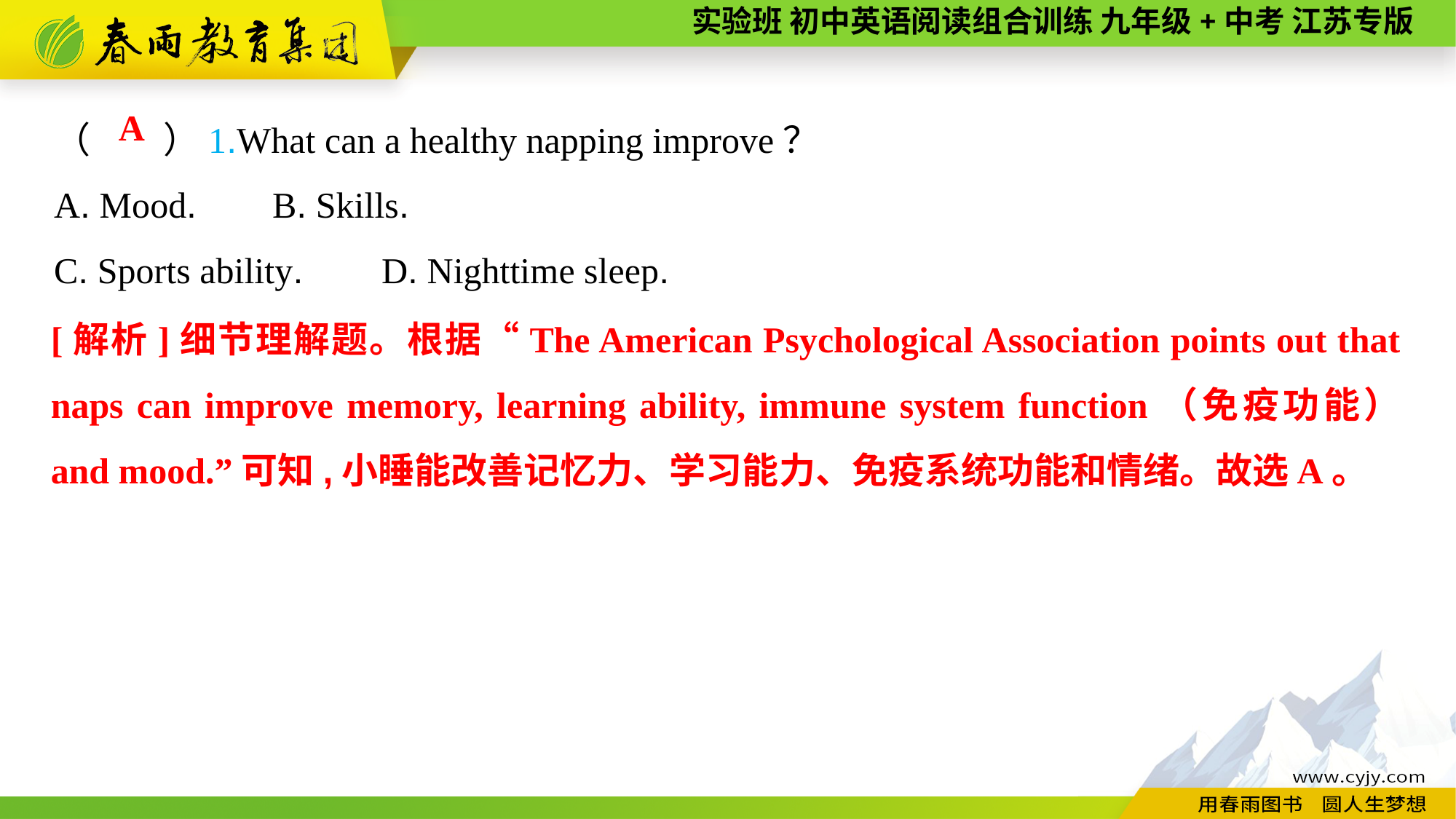

（　　）1.What can a healthy napping improve？
A. Mood.	B. Skills.
C. Sports ability.	D. Nighttime sleep.
A
[解析]细节理解题。根据“The American Psychological Association points out that naps can improve memory, learning ability, immune system function（免疫功能） and mood.”可知,小睡能改善记忆力、学习能力、免疫系统功能和情绪。故选A。